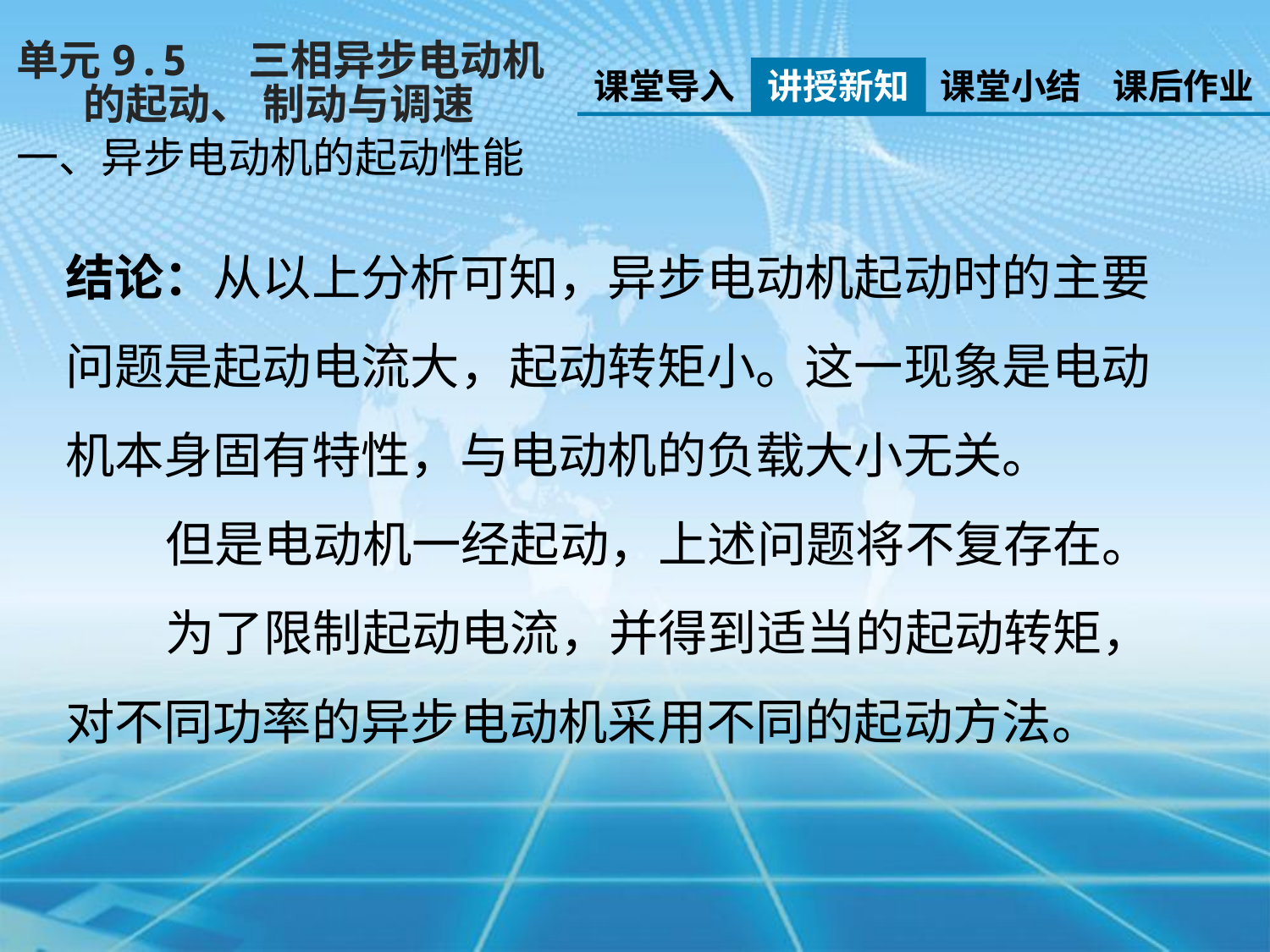

单元9.5  三相异步电动机
      的起动、 制动与调速
课堂导入
讲授新知
课堂小结
课后作业
一、异步电动机的起动性能

结论：从以上分析可知，异步电动机起动时的主要问题是起动电流大，起动转矩小。这一现象是电动机本身固有特性，与电动机的负载大小无关。
        但是电动机一经起动，上述问题将不复存在。
        为了限制起动电流，并得到适当的起动转矩，对不同功率的异步电动机采用不同的起动方法。